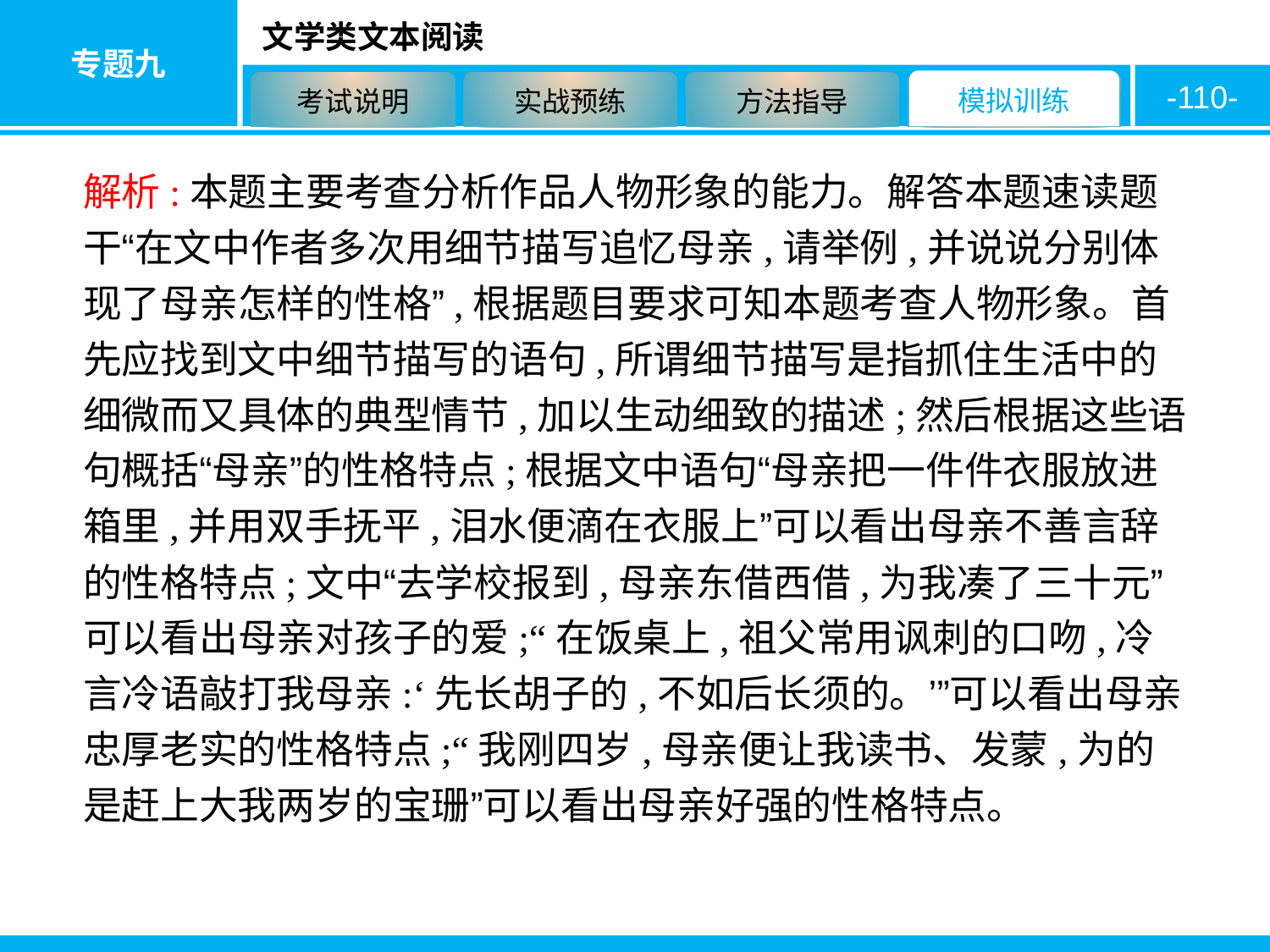

-110-
解析:本题主要考查分析作品人物形象的能力。解答本题速读题干“在文中作者多次用细节描写追忆母亲,请举例,并说说分别体现了母亲怎样的性格”,根据题目要求可知本题考查人物形象。首先应找到文中细节描写的语句,所谓细节描写是指抓住生活中的细微而又具体的典型情节,加以生动细致的描述;然后根据这些语句概括“母亲”的性格特点;根据文中语句“母亲把一件件衣服放进箱里,并用双手抚平,泪水便滴在衣服上”可以看出母亲不善言辞的性格特点;文中“去学校报到,母亲东借西借,为我凑了三十元”可以看出母亲对孩子的爱;“在饭桌上,祖父常用讽刺的口吻,冷言冷语敲打我母亲:‘先长胡子的,不如后长须的。’”可以看出母亲忠厚老实的性格特点;“我刚四岁,母亲便让我读书、发蒙,为的是赶上大我两岁的宝珊”可以看出母亲好强的性格特点。